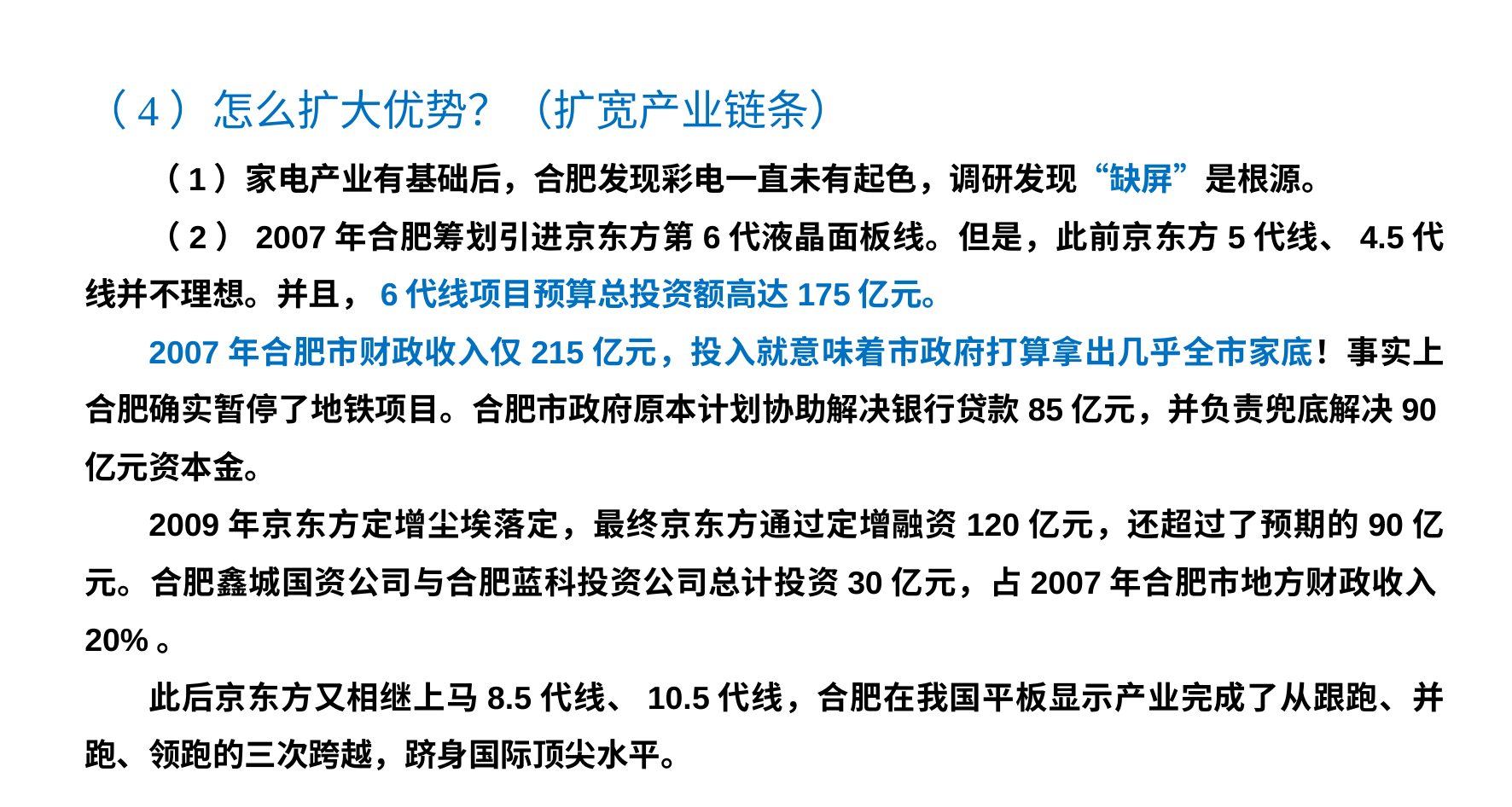

（4）怎么扩大优势？（扩宽产业链条）
（1）家电产业有基础后，合肥发现彩电一直未有起色，调研发现“缺屏”是根源。
（2）2007年合肥筹划引进京东方第6代液晶面板线。但是，此前京东方5代线、4.5代线并不理想。并且，6代线项目预算总投资额高达175亿元。
2007年合肥市财政收入仅215亿元，投入就意味着市政府打算拿出几乎全市家底！事实上合肥确实暂停了地铁项目。合肥市政府原本计划协助解决银行贷款85亿元，并负责兜底解决90亿元资本金。
2009年京东方定增尘埃落定，最终京东方通过定增融资120亿元，还超过了预期的90亿元。合肥鑫城国资公司与合肥蓝科投资公司总计投资30亿元，占2007年合肥市地方财政收入20%。
此后京东方又相继上马8.5代线、10.5代线，合肥在我国平板显示产业完成了从跟跑、并跑、领跑的三次跨越，跻身国际顶尖水平。